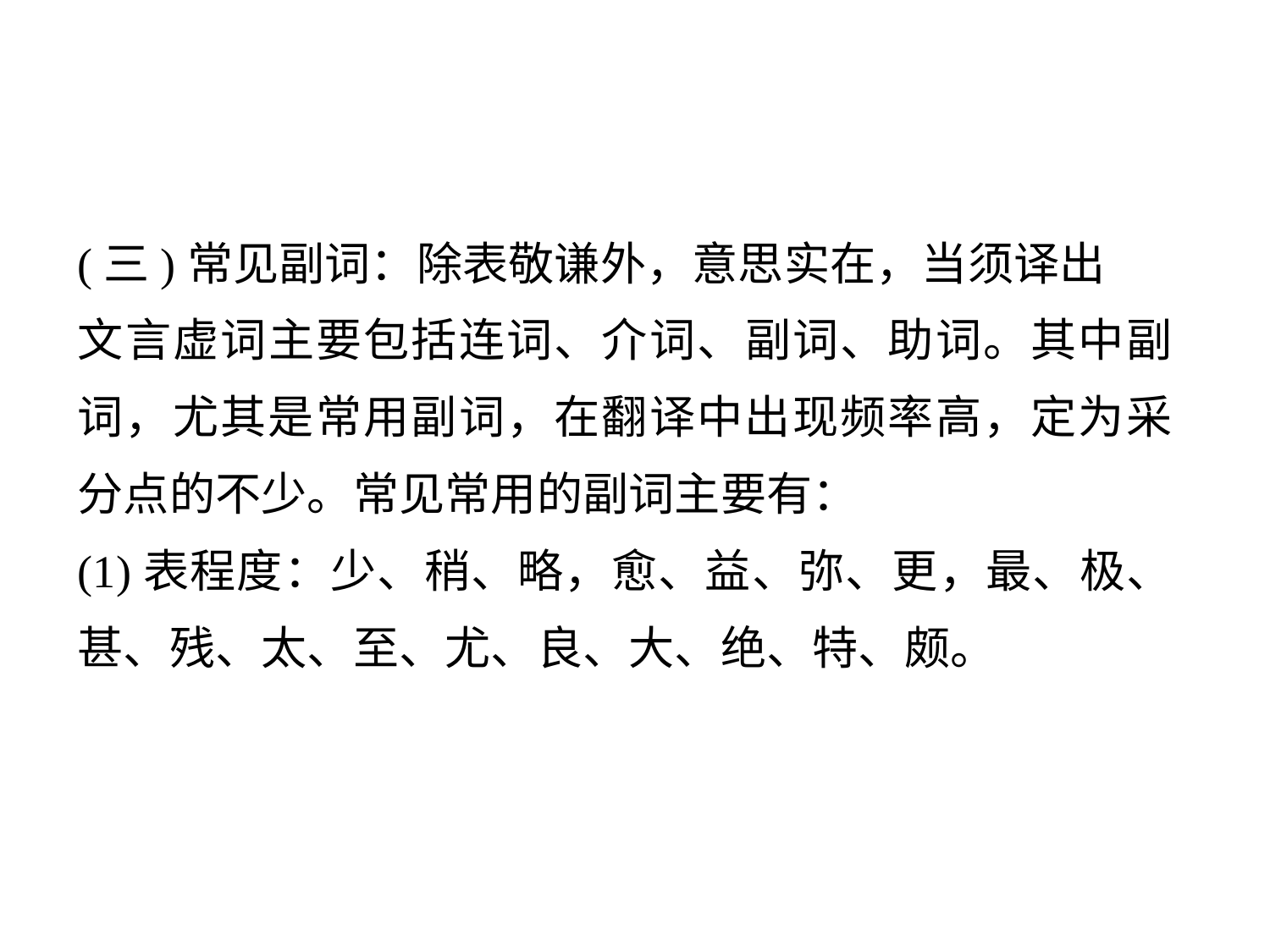

(三)常见副词：除表敬谦外，意思实在，当须译出
文言虚词主要包括连词、介词、副词、助词。其中副词，尤其是常用副词，在翻译中出现频率高，定为采分点的不少。常见常用的副词主要有：
(1)表程度：少、稍、略，愈、益、弥、更，最、极、甚、残、太、至、尤、良、大、绝、特、颇。